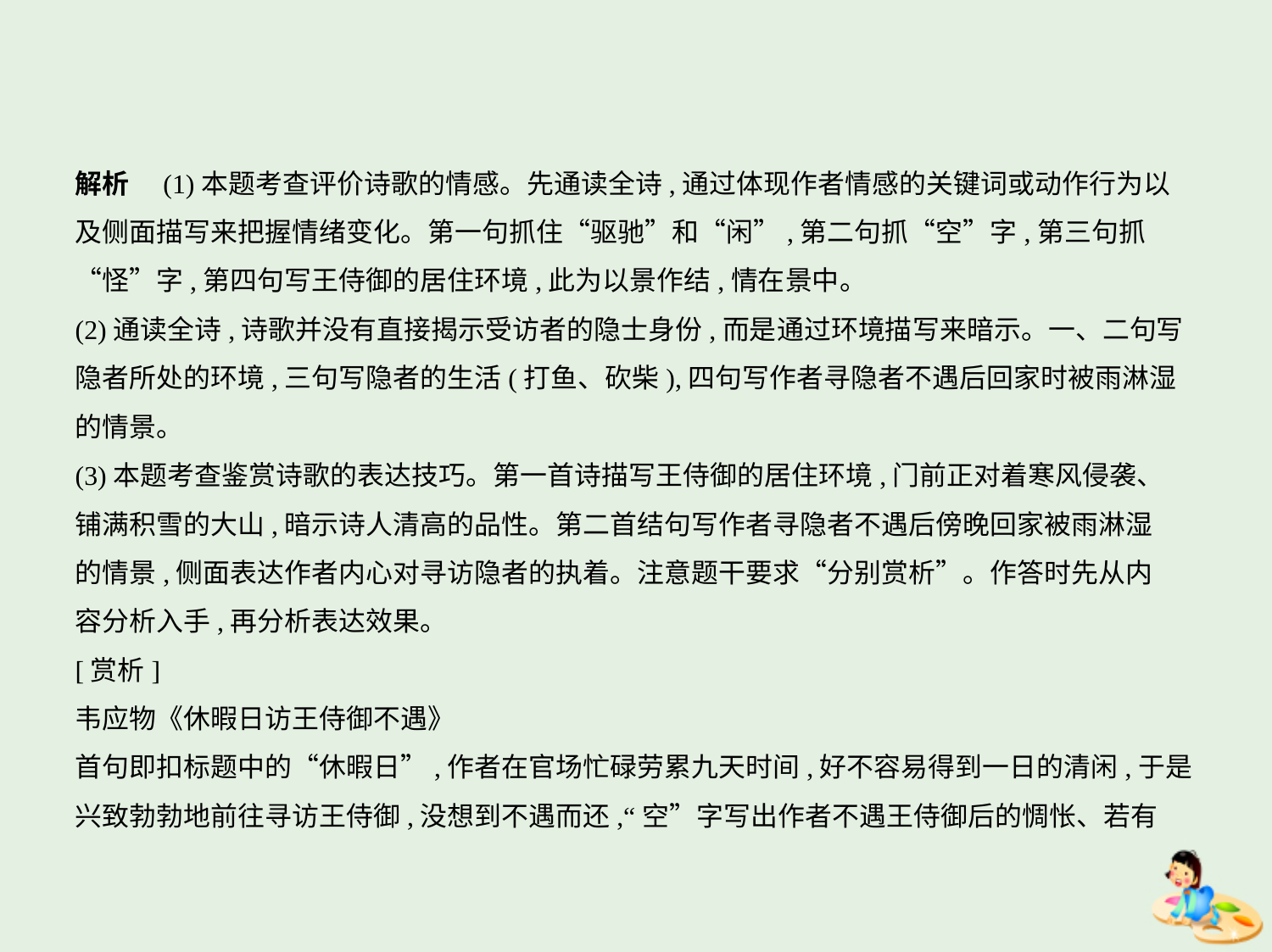

解析　(1)本题考查评价诗歌的情感。先通读全诗,通过体现作者情感的关键词或动作行为以
及侧面描写来把握情绪变化。第一句抓住“驱驰”和“闲”,第二句抓“空”字,第三句抓
“怪”字,第四句写王侍御的居住环境,此为以景作结,情在景中。
(2)通读全诗,诗歌并没有直接揭示受访者的隐士身份,而是通过环境描写来暗示。一、二句写
隐者所处的环境,三句写隐者的生活(打鱼、砍柴),四句写作者寻隐者不遇后回家时被雨淋湿
的情景。
(3)本题考查鉴赏诗歌的表达技巧。第一首诗描写王侍御的居住环境,门前正对着寒风侵袭、
铺满积雪的大山,暗示诗人清高的品性。第二首结句写作者寻隐者不遇后傍晚回家被雨淋湿
的情景,侧面表达作者内心对寻访隐者的执着。注意题干要求“分别赏析”。作答时先从内
容分析入手,再分析表达效果。
[赏析]
韦应物《休暇日访王侍御不遇》
首句即扣标题中的“休暇日”,作者在官场忙碌劳累九天时间,好不容易得到一日的清闲,于是
兴致勃勃地前往寻访王侍御,没想到不遇而还,“空”字写出作者不遇王侍御后的惆怅、若有